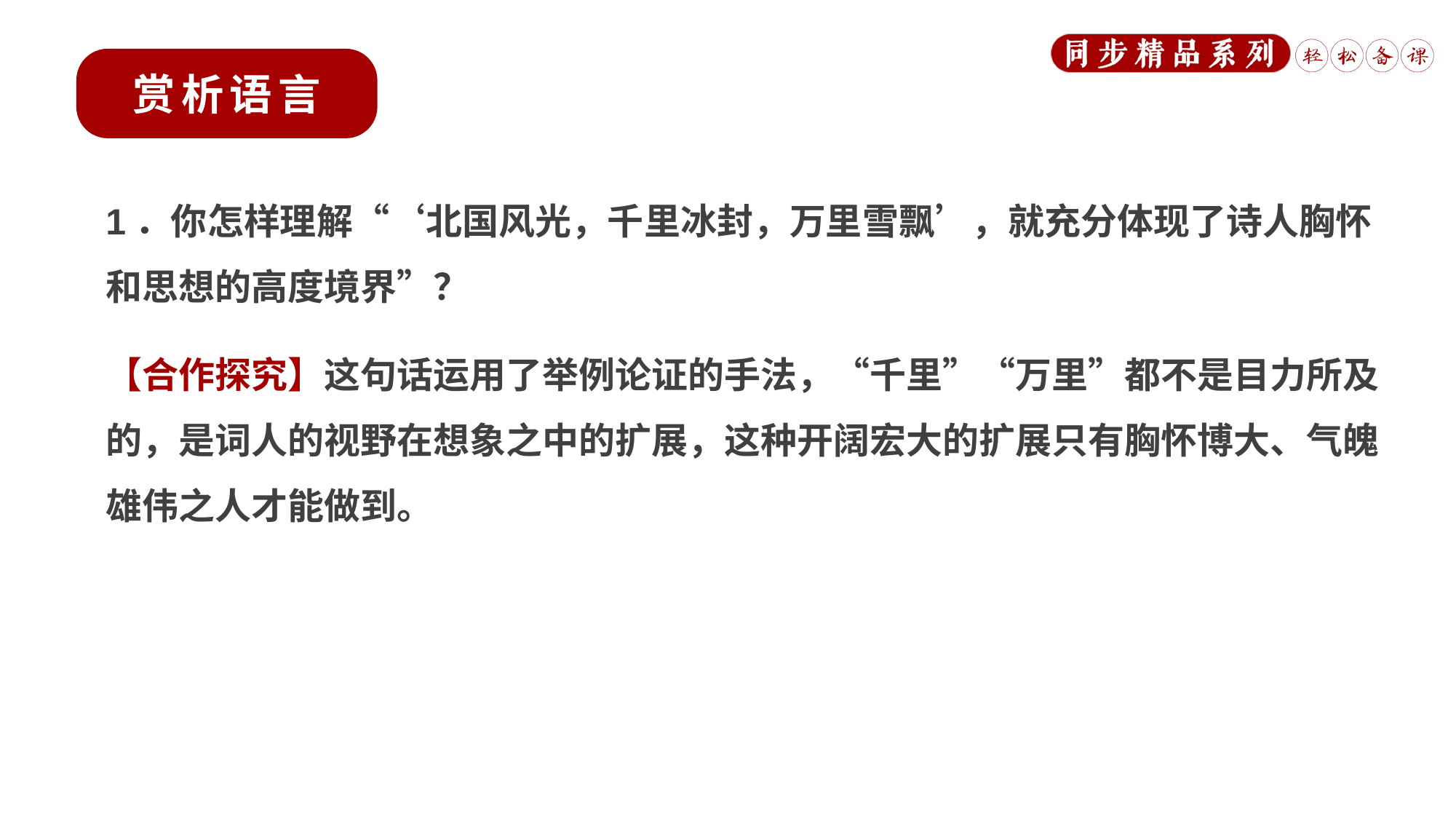

1．你怎样理解“‘北国风光，千里冰封，万里雪飘’，就充分体现了诗人胸怀和思想的高度境界”？
【合作探究】这句话运用了举例论证的手法，“千里”“万里”都不是目力所及的，是词人的视野在想象之中的扩展，这种开阔宏大的扩展只有胸怀博大、气魄雄伟之人才能做到。